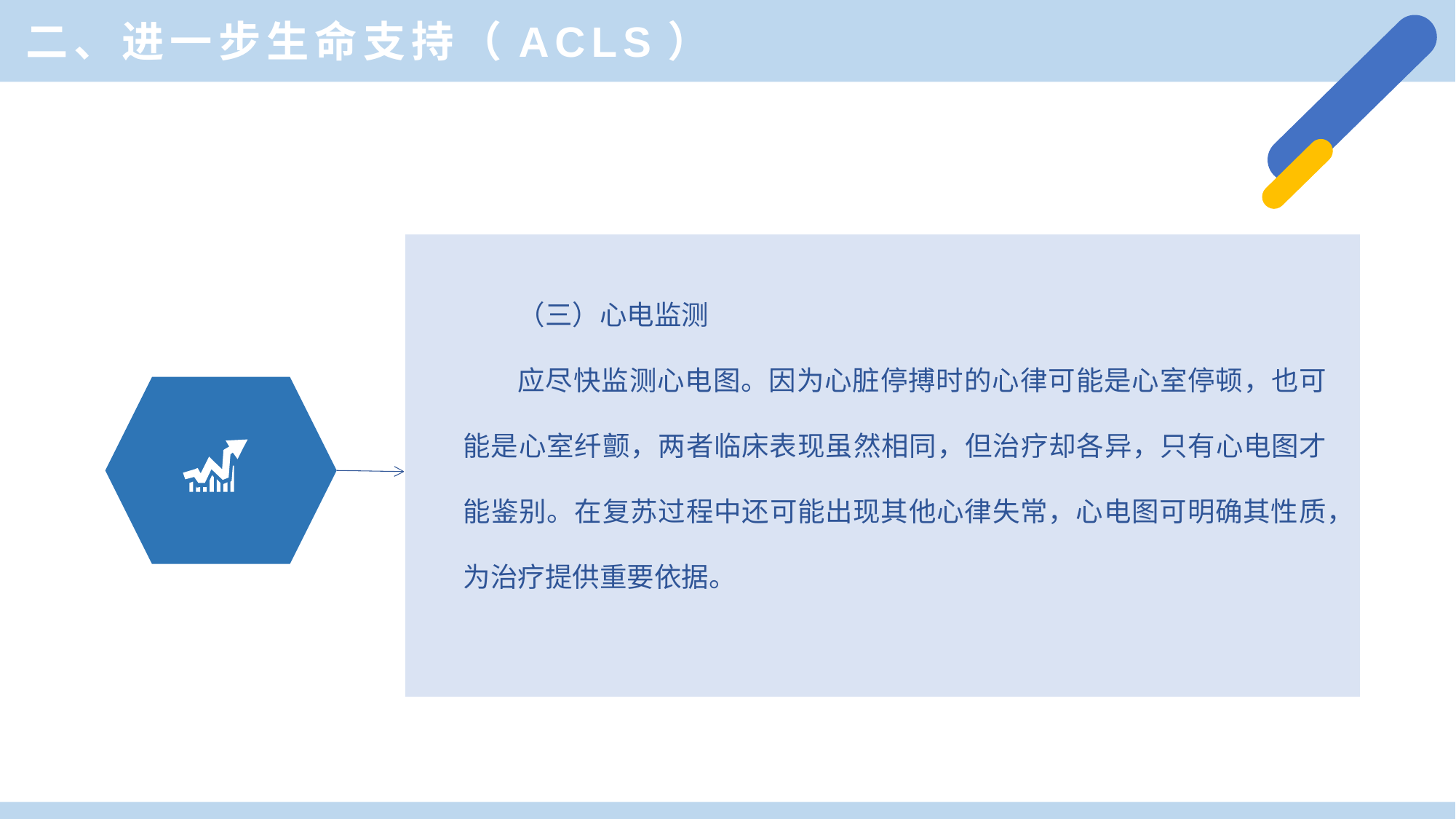

二、进一步生命支持（ACLS）

（三）心电监测
应尽快监测心电图。因为心脏停搏时的心律可能是心室停顿，也可能是心室纤颤，两者临床表现虽然相同，但治疗却各异，只有心电图才能鉴别。在复苏过程中还可能出现其他心律失常，心电图可明确其性质，为治疗提供重要依据。